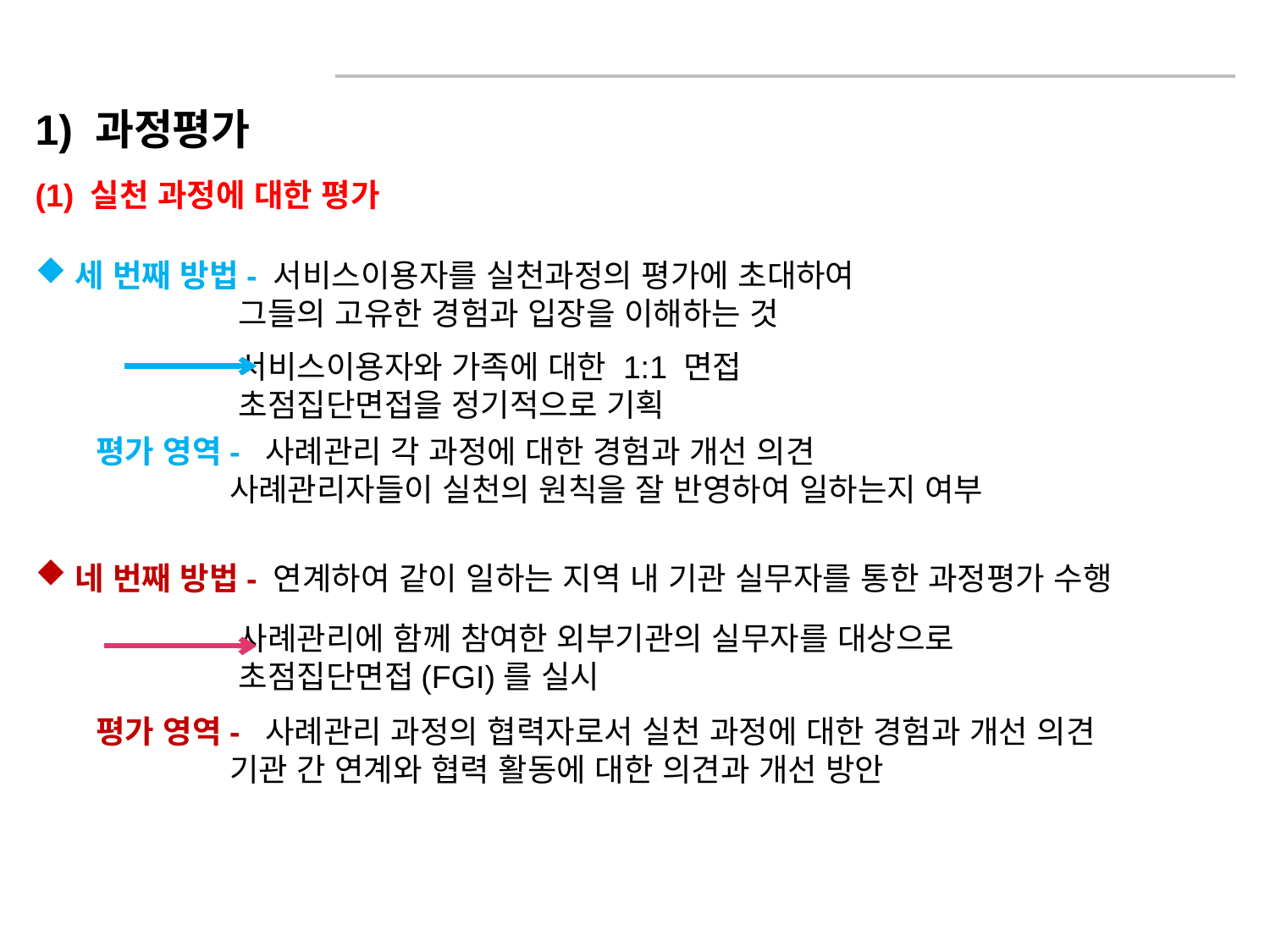

1) 과정평가

(1) 실천 과정에 대한 평가

세 번째 방법- 서비스이용자를 실천과정의 평가에 초대하여
                      그들의 고유한 경험과 입장을 이해하는 것

                      서비스이용자와 가족에 대한 1:1 면접
                      초점집단면접을 정기적으로 기획

      평가 영역-  사례관리 각 과정에 대한 경험과 개선 의견
                     사례관리자들이 실천의 원칙을 잘 반영하여 일하는지 여부

네 번째 방법- 연계하여 같이 일하는 지역 내 기관 실무자를 통한 과정평가 수행

                      사례관리에 함께 참여한 외부기관의 실무자를 대상으로
                      초점집단면접(FGI)를 실시

      평가 영역-  사례관리 과정의 협력자로서 실천 과정에 대한 경험과 개선 의견
                     기관 간 연계와 협력 활동에 대한 의견과 개선 방안